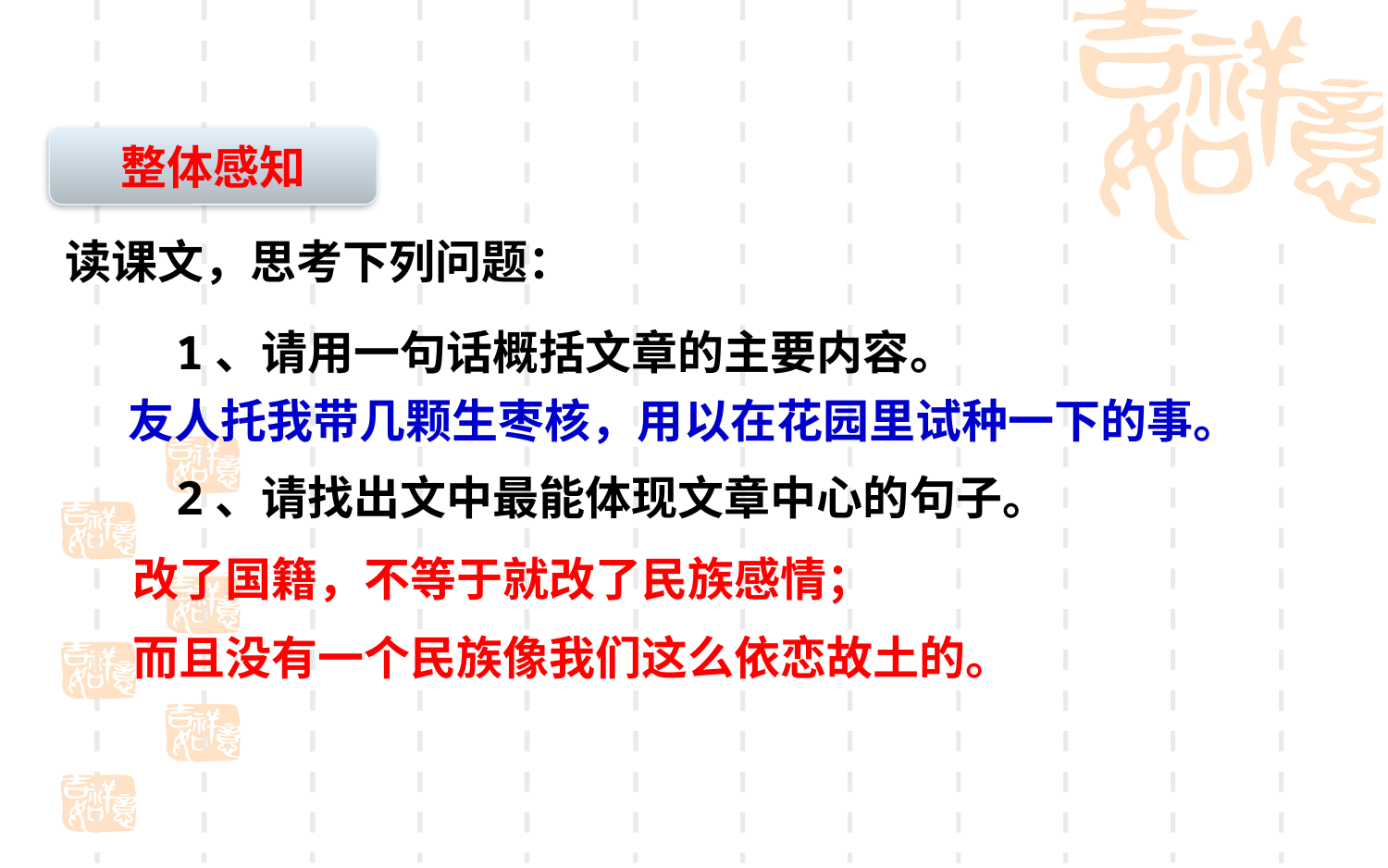

整体感知
读课文，思考下列问题：
    1、请用一句话概括文章的主要内容。
    2、请找出文中最能体现文章中心的句子。
友人托我带几颗生枣核，用以在花园里试种一下的事。
改了国籍，不等于就改了民族感情；
而且没有一个民族像我们这么依恋故土的。